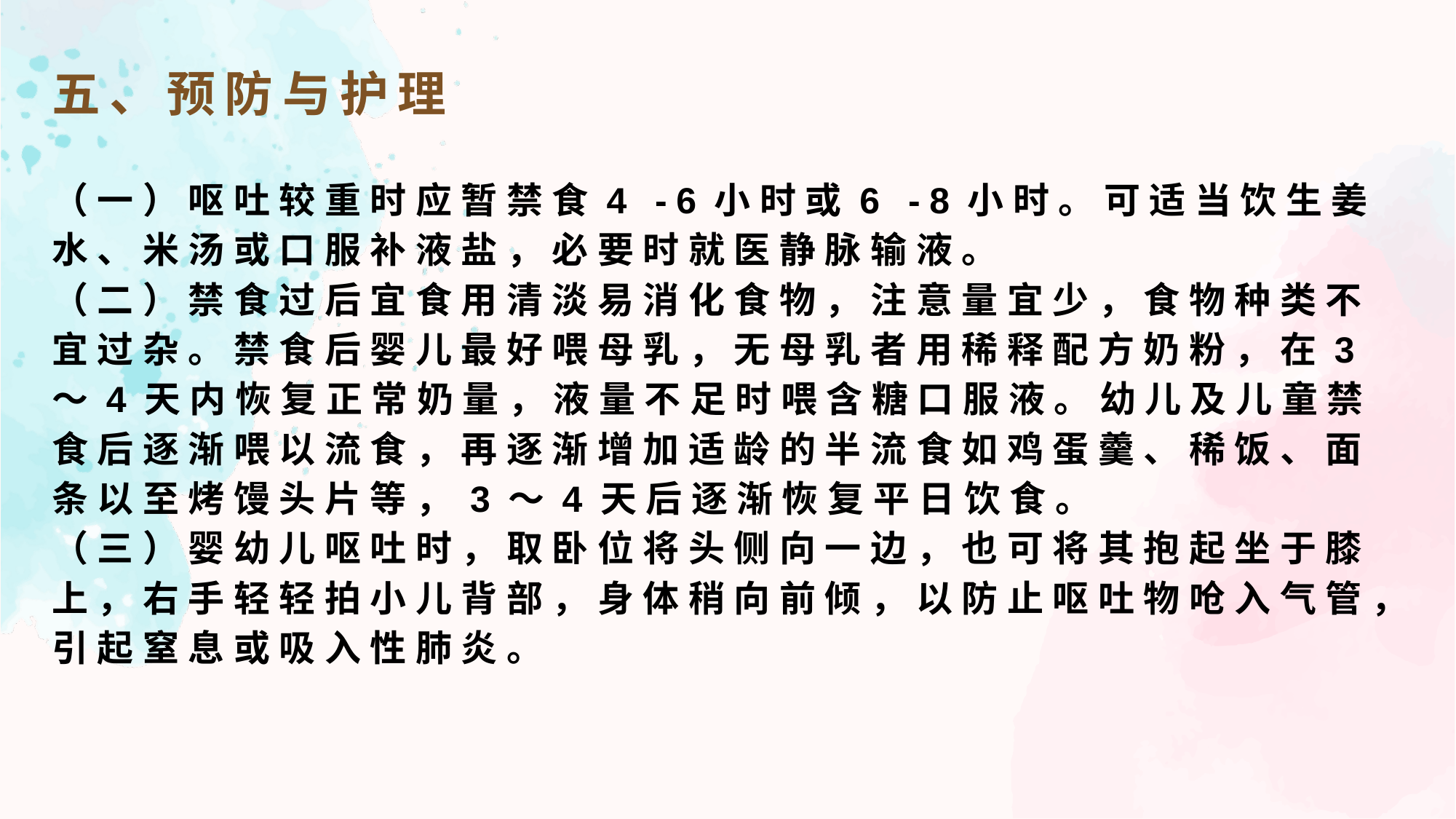

五、预防与护理

（一）呕吐较重时应暂禁食4 -6小时或6 -8小时。可适当饮生姜水、米汤或口服补液盐，必要时就医静脉输液。
（二）禁食过后宜食用清淡易消化食物，注意量宜少，食物种类不宜过杂。禁食后婴儿最好喂母乳，无母乳者用稀释配方奶粉，在3～4天内恢复正常奶量，液量不足时喂含糖口服液。幼儿及儿童禁食后逐渐喂以流食，再逐渐增加适龄的半流食如鸡蛋羹、稀饭、面条以至烤馒头片等，3～4天后逐渐恢复平日饮食。
（三）婴幼儿呕吐时，取卧位将头侧向一边，也可将其抱起坐于膝上，右手轻轻拍小儿背部，身体稍向前倾，以防止呕吐物呛入气管，引起窒息或吸入性肺炎。